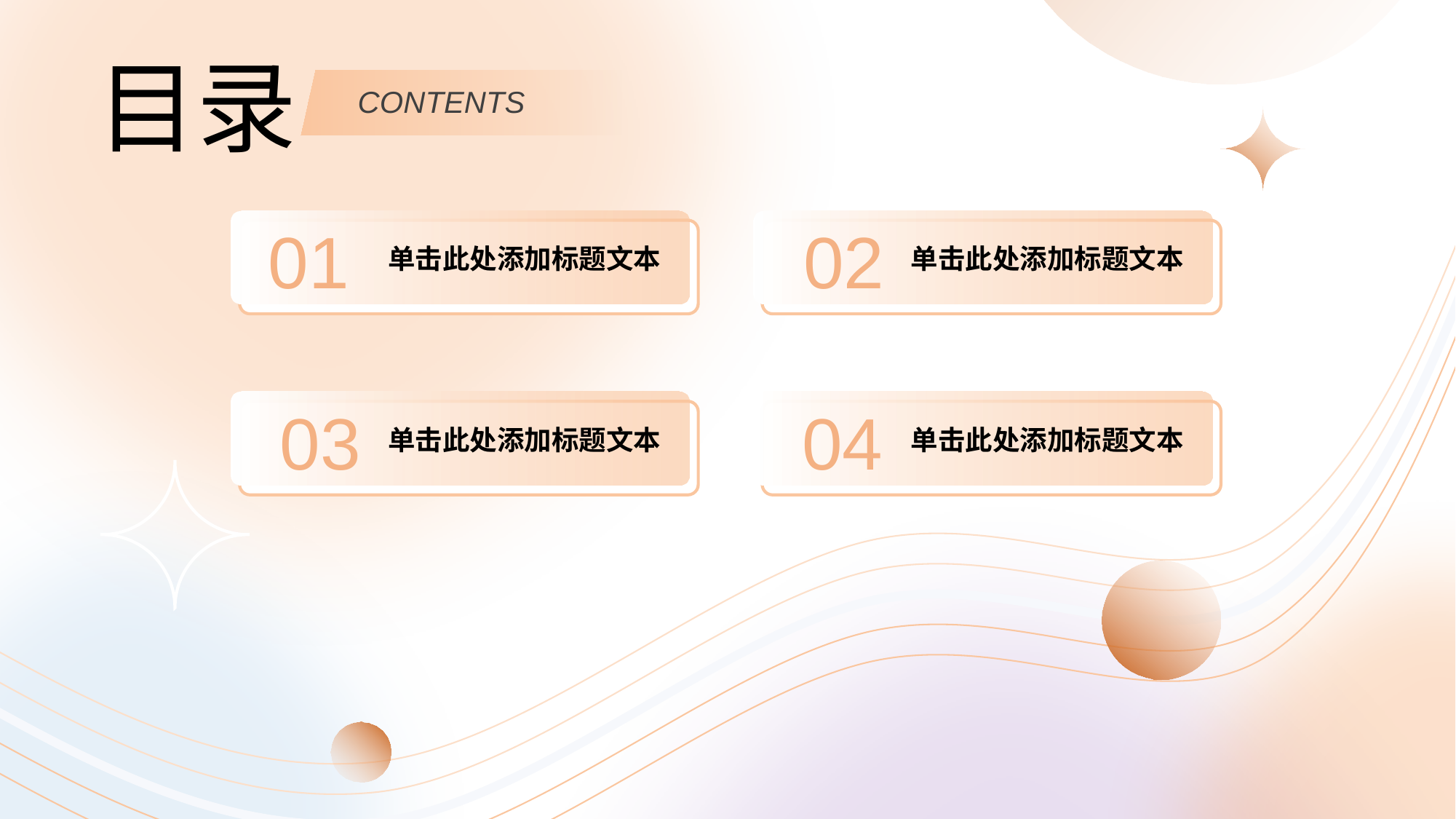

目录

CONTENTS

01
02
单击此处添加标题文本
单击此处添加标题文本

03
04
单击此处添加标题文本
单击此处添加标题文本